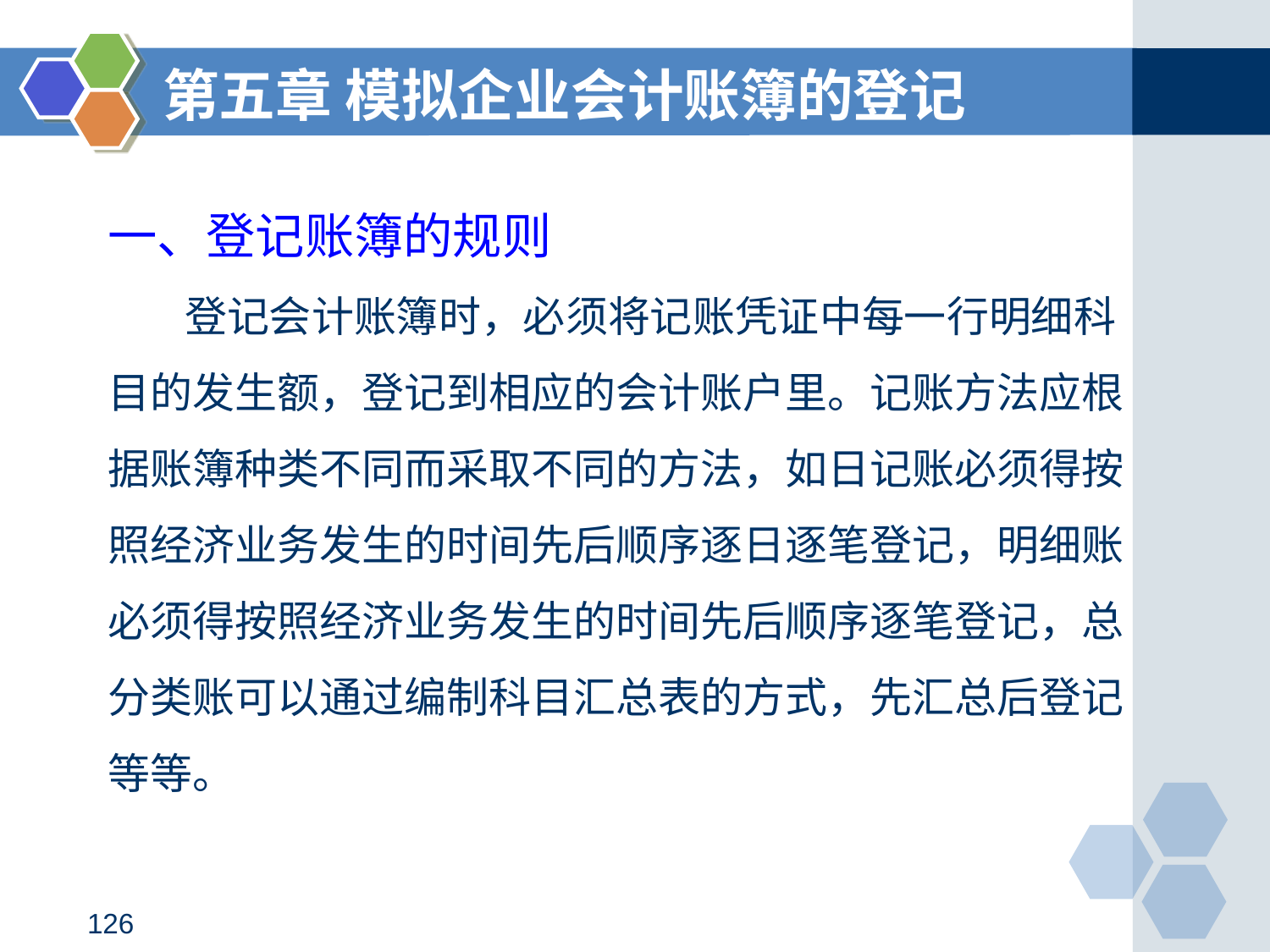

第五章 模拟企业会计账簿的登记
一、登记账簿的规则
       登记会计账簿时，必须将记账凭证中每一行明细科目的发生额，登记到相应的会计账户里。记账方法应根据账簿种类不同而采取不同的方法，如日记账必须得按照经济业务发生的时间先后顺序逐日逐笔登记，明细账必须得按照经济业务发生的时间先后顺序逐笔登记，总分类账可以通过编制科目汇总表的方式，先汇总后登记等等。